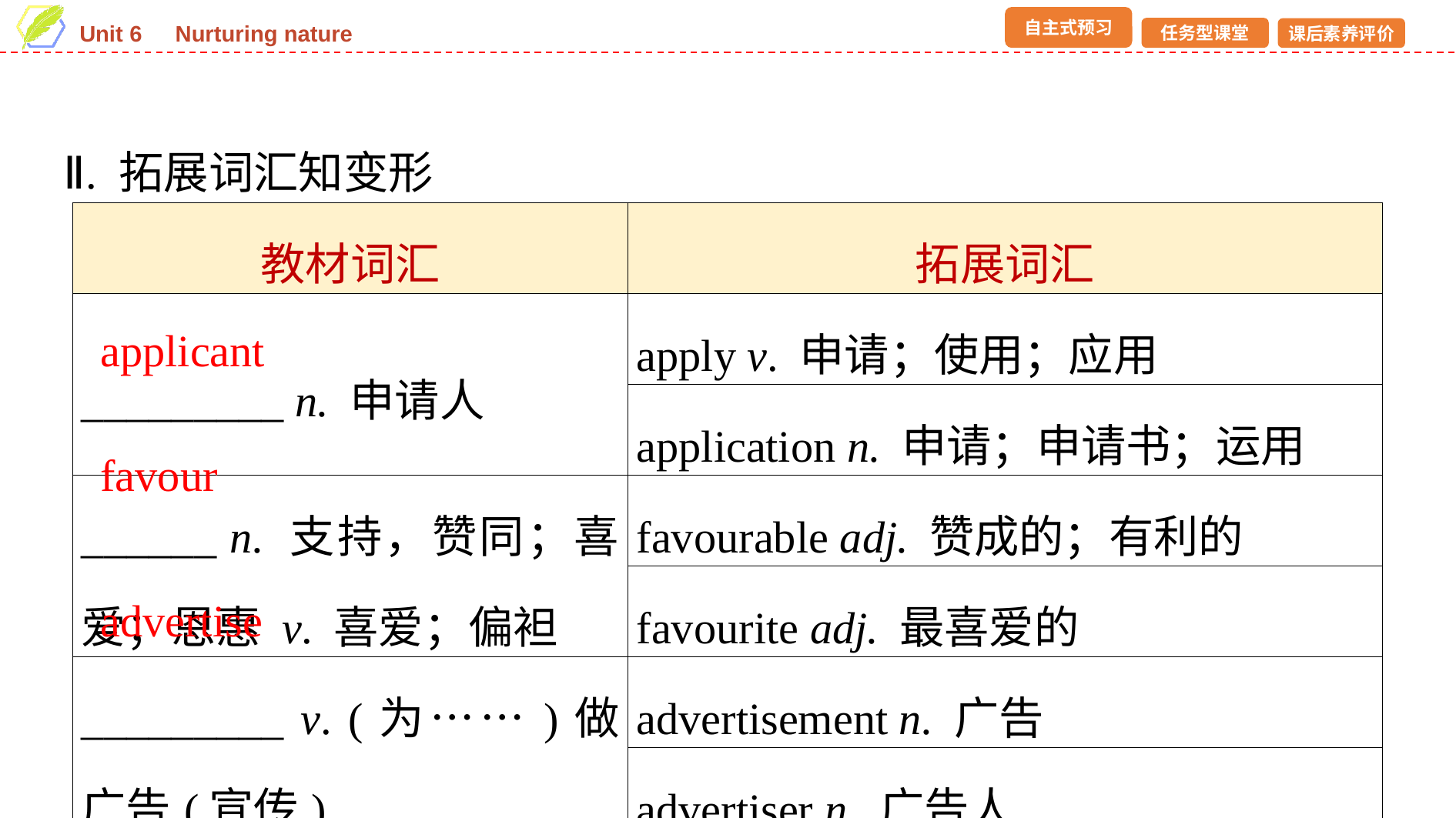

Ⅱ. 拓展词汇知变形
| 教材词汇 | 拓展词汇 |
| --- | --- |
| \_\_\_\_\_\_\_\_\_ n. 申请人 | apply v. 申请；使用；应用 |
|  | application n. 申请；申请书；运用 |
| \_\_\_\_\_\_ n. 支持，赞同；喜爱；恩惠 v. 喜爱；偏袒 | favourable adj. 赞成的；有利的 |
|  | favourite adj. 最喜爱的 |
| \_\_\_\_\_\_\_\_\_ v. (为……)做广告(宣传) | advertisement n. 广告 |
|  | advertiser n. 广告人 |
applicant
favour
advertise